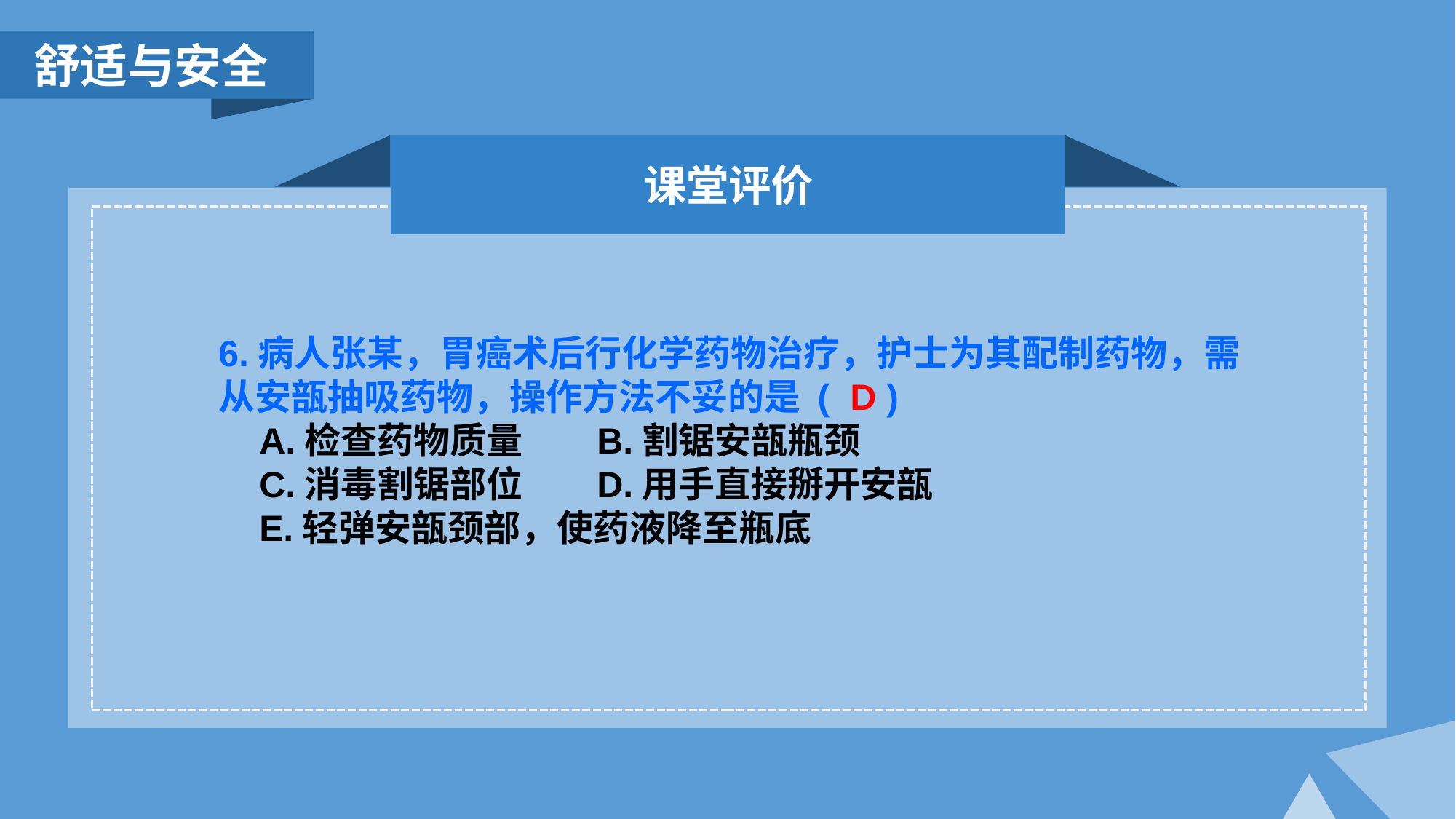

舒适与安全

课堂评价

6.病人张某，胃癌术后行化学药物治疗，护士为其配制药物，需从安瓿抽吸药物，操作方法不妥的是 (  D )
    A.检查药物质量        B.割锯安瓿瓶颈
    C.消毒割锯部位        D.用手直接掰开安瓿
    E.轻弹安瓿颈部，使药液降至瓶底